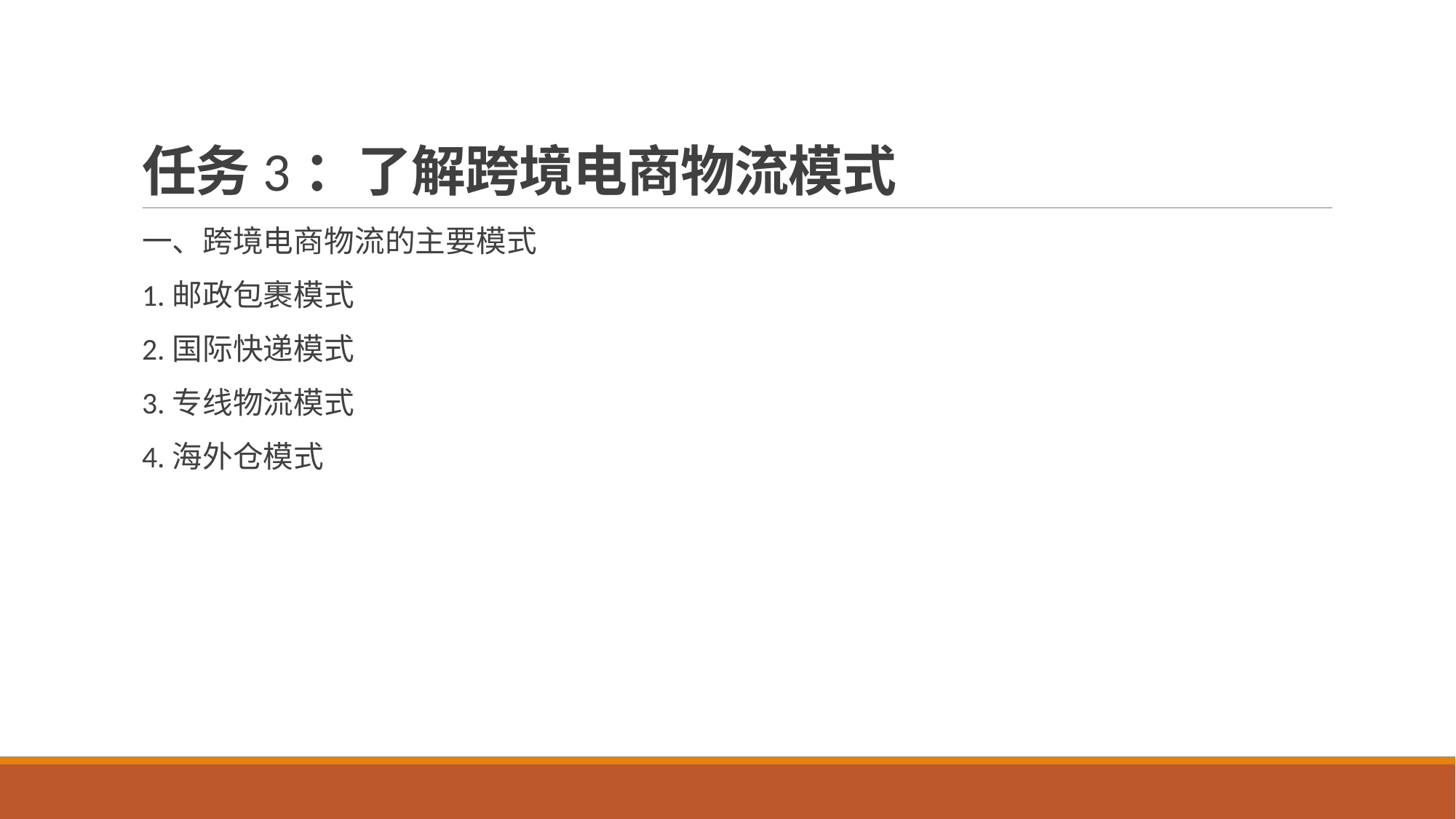

# 任务3：了解跨境电商物流模式
一、跨境电商物流的主要模式
1.邮政包裹模式
2.国际快递模式
3.专线物流模式
4.海外仓模式